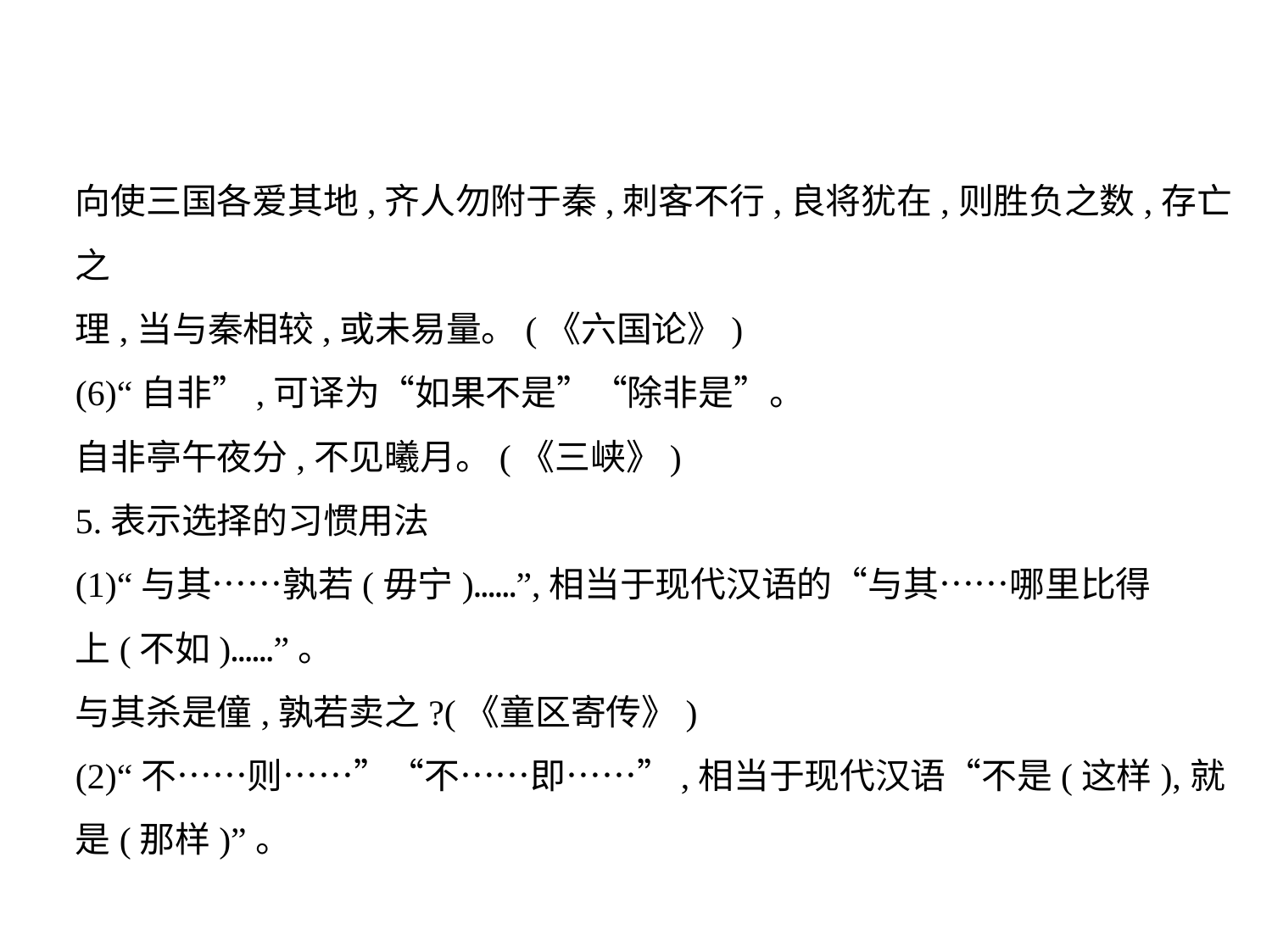

向使三国各爱其地,齐人勿附于秦,刺客不行,良将犹在,则胜负之数,存亡之
理,当与秦相较,或未易量。(《六国论》)
(6)“自非”,可译为“如果不是”“除非是”。
自非亭午夜分,不见曦月。(《三峡》)
5.表示选择的习惯用法
(1)“与其……孰若(毋宁)……”,相当于现代汉语的“与其……哪里比得
上(不如)……”。
与其杀是僮,孰若卖之?(《童区寄传》)
(2)“不……则……”“不……即……”,相当于现代汉语“不是(这样),就
是(那样)”。